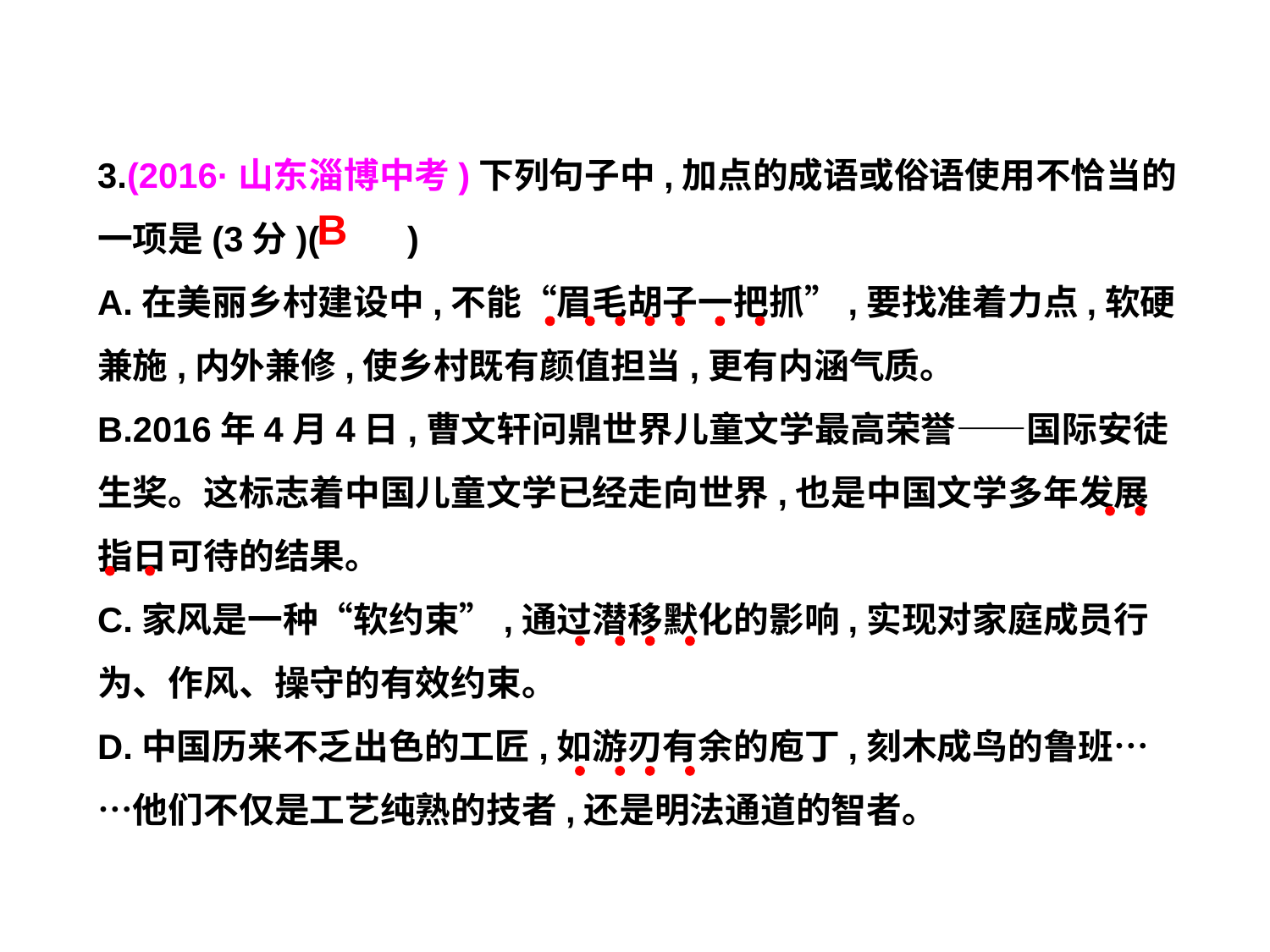

3.(2016·山东淄博中考)下列句子中,加点的成语或俗语使用不恰当的一项是(3分)(　　)
A.在美丽乡村建设中,不能“眉毛胡子一把抓”,要找准着力点,软硬兼施,内外兼修,使乡村既有颜值担当,更有内涵气质。
B.2016年4月4日,曹文轩问鼎世界儿童文学最高荣誉——国际安徒生奖。这标志着中国儿童文学已经走向世界,也是中国文学多年发展指日可待的结果。
C.家风是一种“软约束”,通过潜移默化的影响,实现对家庭成员行为、作风、操守的有效约束。
D.中国历来不乏出色的工匠,如游刃有余的庖丁,刻木成鸟的鲁班……他们不仅是工艺纯熟的技者,还是明法通道的智者。
B